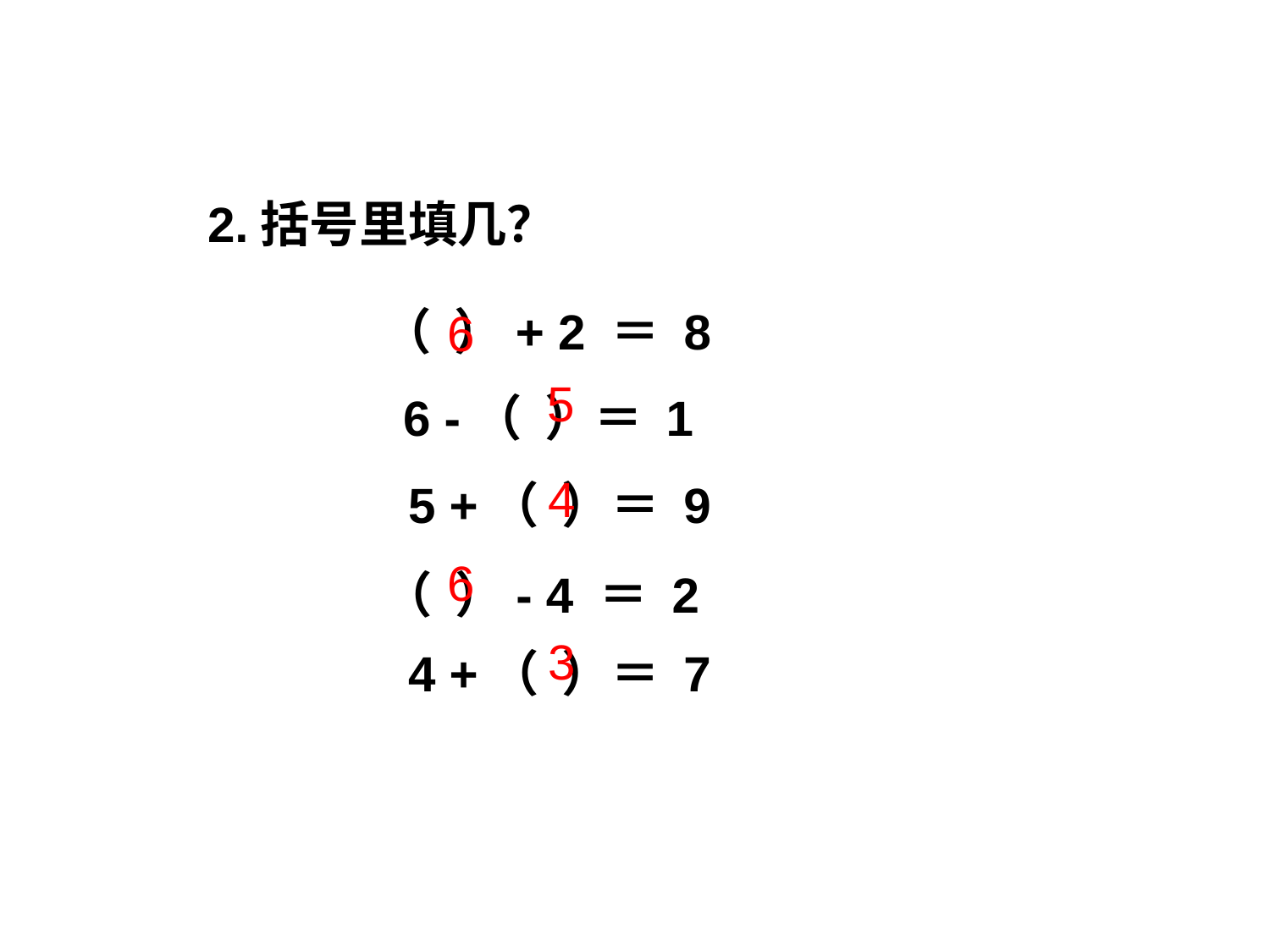

2.括号里填几？
（  ）+ 2 ＝ 8
6
5
6 -（  ）＝ 1
5 +（  ）＝ 9
4
（  ）- 4 ＝ 2
6
4 +（  ）＝ 7
3